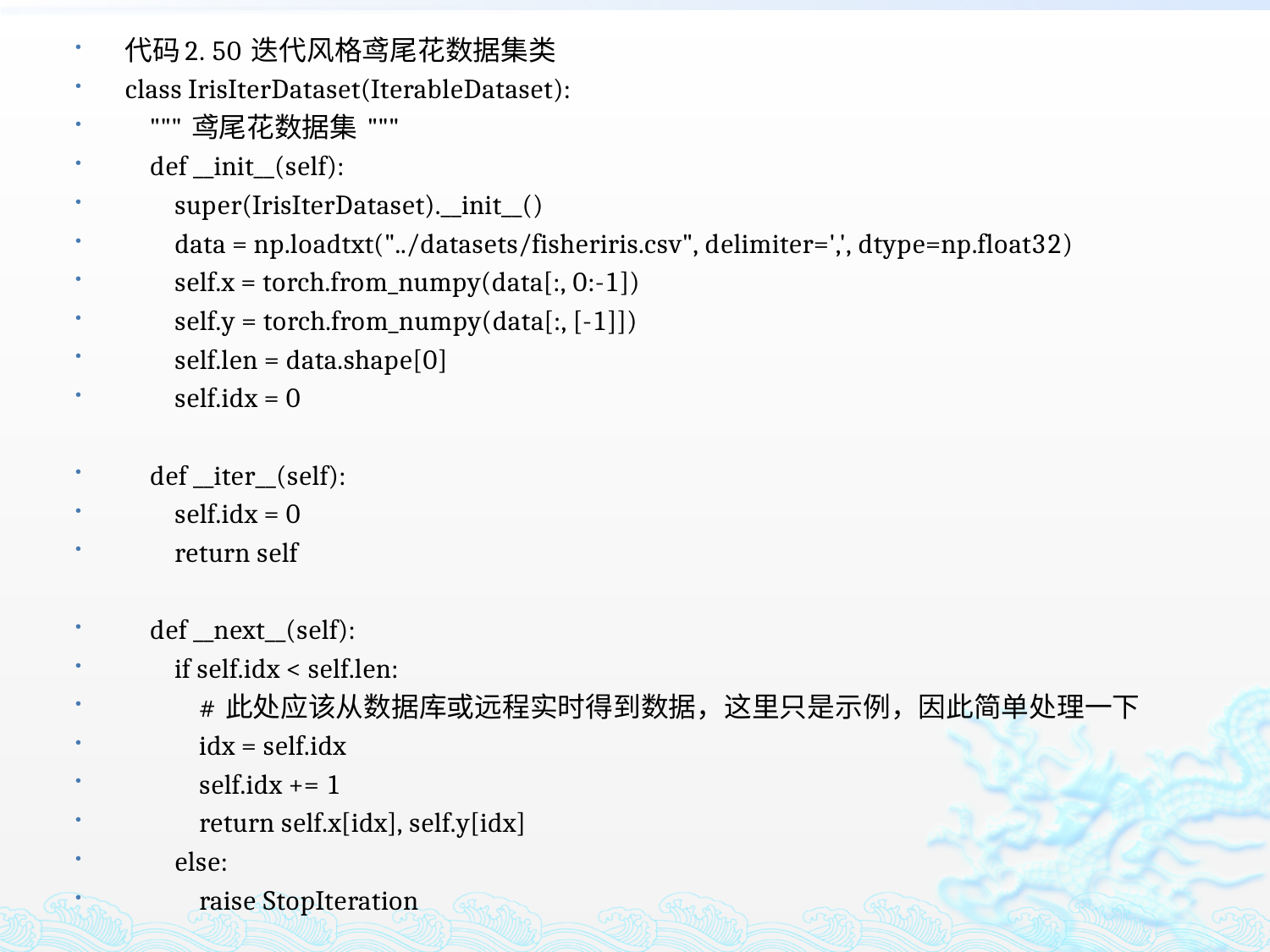

代码2. 50 迭代风格鸢尾花数据集类
class IrisIterDataset(IterableDataset):
    """ 鸢尾花数据集 """
    def __init__(self):
        super(IrisIterDataset).__init__()
        data = np.loadtxt("../datasets/fisheriris.csv", delimiter=',', dtype=np.float32)
        self.x = torch.from_numpy(data[:, 0:-1])
        self.y = torch.from_numpy(data[:, [-1]])
        self.len = data.shape[0]
        self.idx = 0

    def __iter__(self):
        self.idx = 0
        return self

    def __next__(self):
        if self.idx < self.len:
            # 此处应该从数据库或远程实时得到数据，这里只是示例，因此简单处理一下
            idx = self.idx
            self.idx += 1
            return self.x[idx], self.y[idx]
        else:
            raise StopIteration